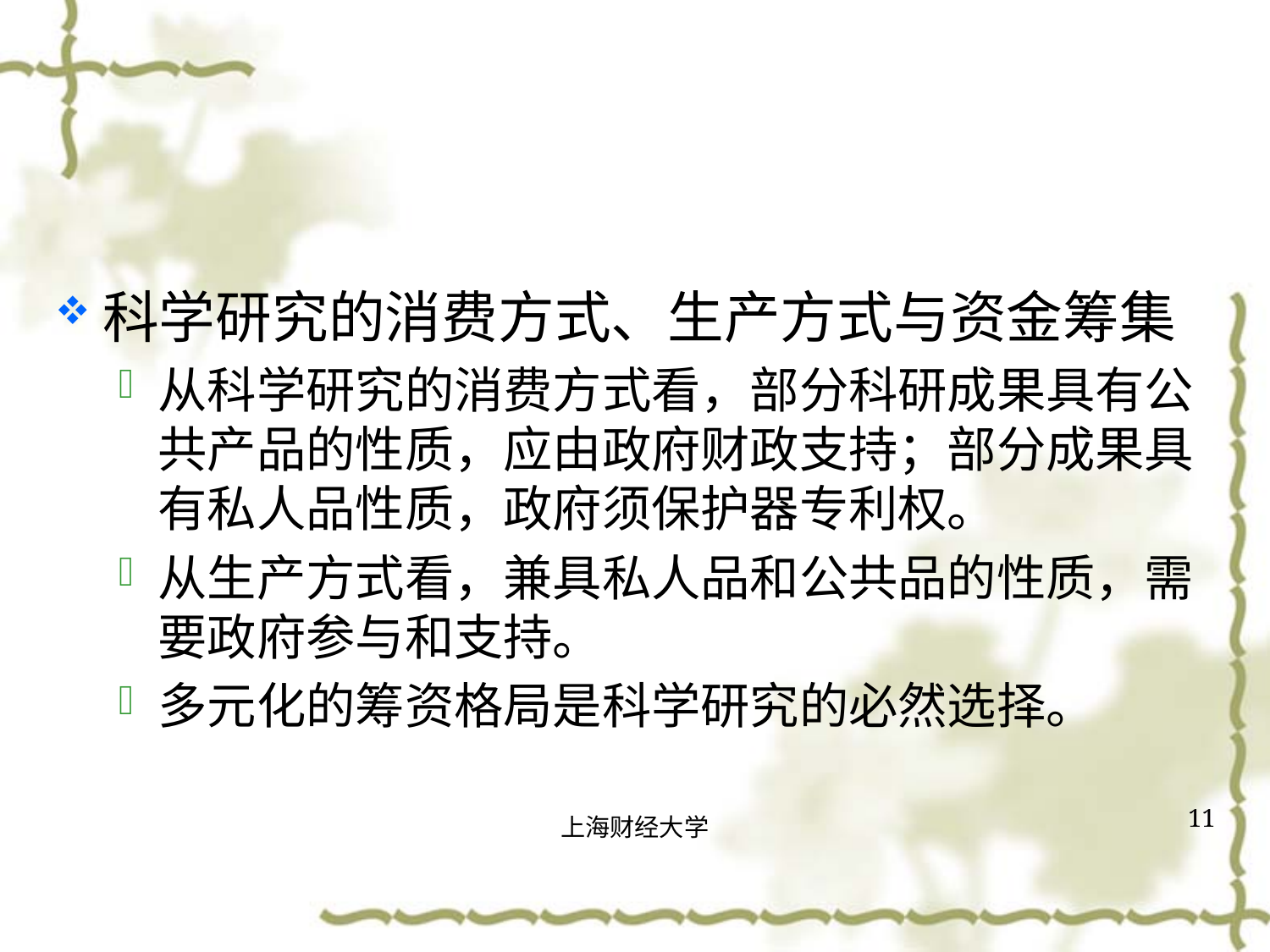

#
科学研究的消费方式、生产方式与资金筹集
从科学研究的消费方式看，部分科研成果具有公共产品的性质，应由政府财政支持；部分成果具有私人品性质，政府须保护器专利权。
从生产方式看，兼具私人品和公共品的性质，需要政府参与和支持。
多元化的筹资格局是科学研究的必然选择。
11
上海财经大学